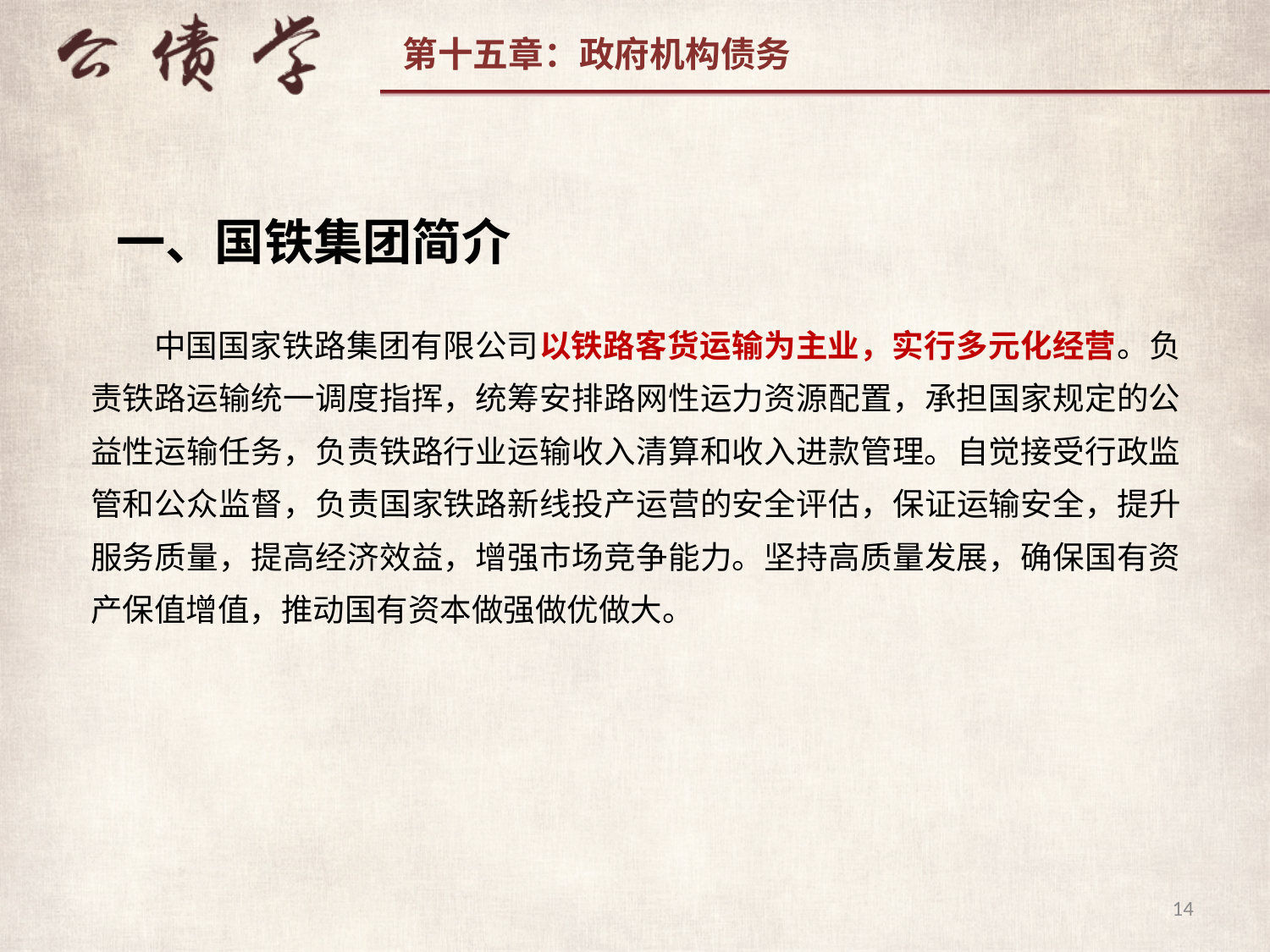

一、国铁集团简介
中国国家铁路集团有限公司以铁路客货运输为主业，实行多元化经营。负责铁路运输统一调度指挥，统筹安排路网性运力资源配置，承担国家规定的公益性运输任务，负责铁路行业运输收入清算和收入进款管理。自觉接受行政监管和公众监督，负责国家铁路新线投产运营的安全评估，保证运输安全，提升服务质量，提高经济效益，增强市场竞争能力。坚持高质量发展，确保国有资产保值增值，推动国有资本做强做优做大。
14